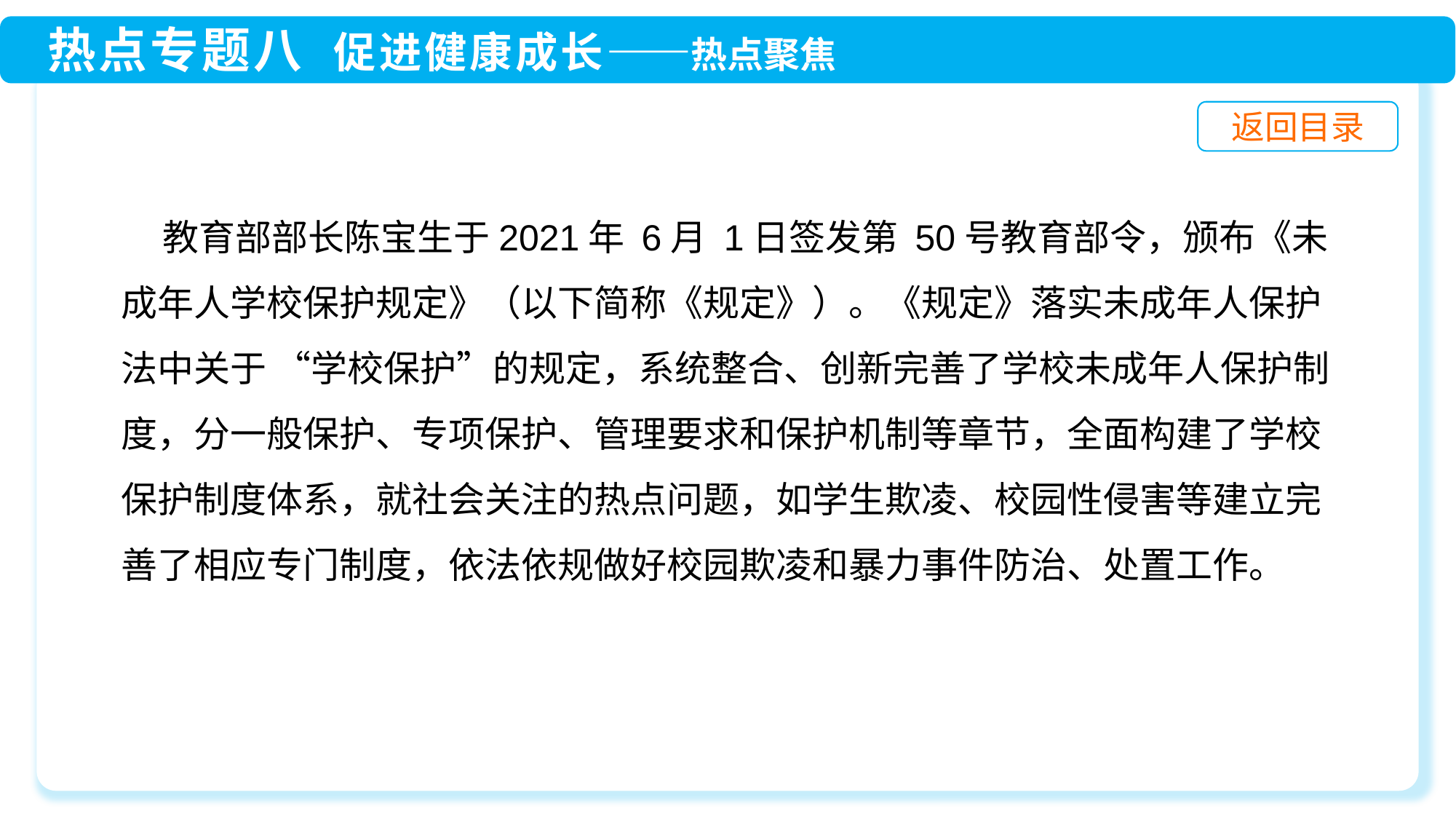

教育部部长陈宝生于2021年 6月 1日签发第 50号教育部令，颁布《未成年人学校保护规定》（以下简称《规定》）。《规定》落实未成年人保护法中关于 “学校保护”的规定，系统整合、创新完善了学校未成年人保护制度，分一般保护、专项保护、管理要求和保护机制等章节，全面构建了学校保护制度体系，就社会关注的热点问题，如学生欺凌、校园性侵害等建立完善了相应专门制度，依法依规做好校园欺凌和暴力事件防治、处置工作。